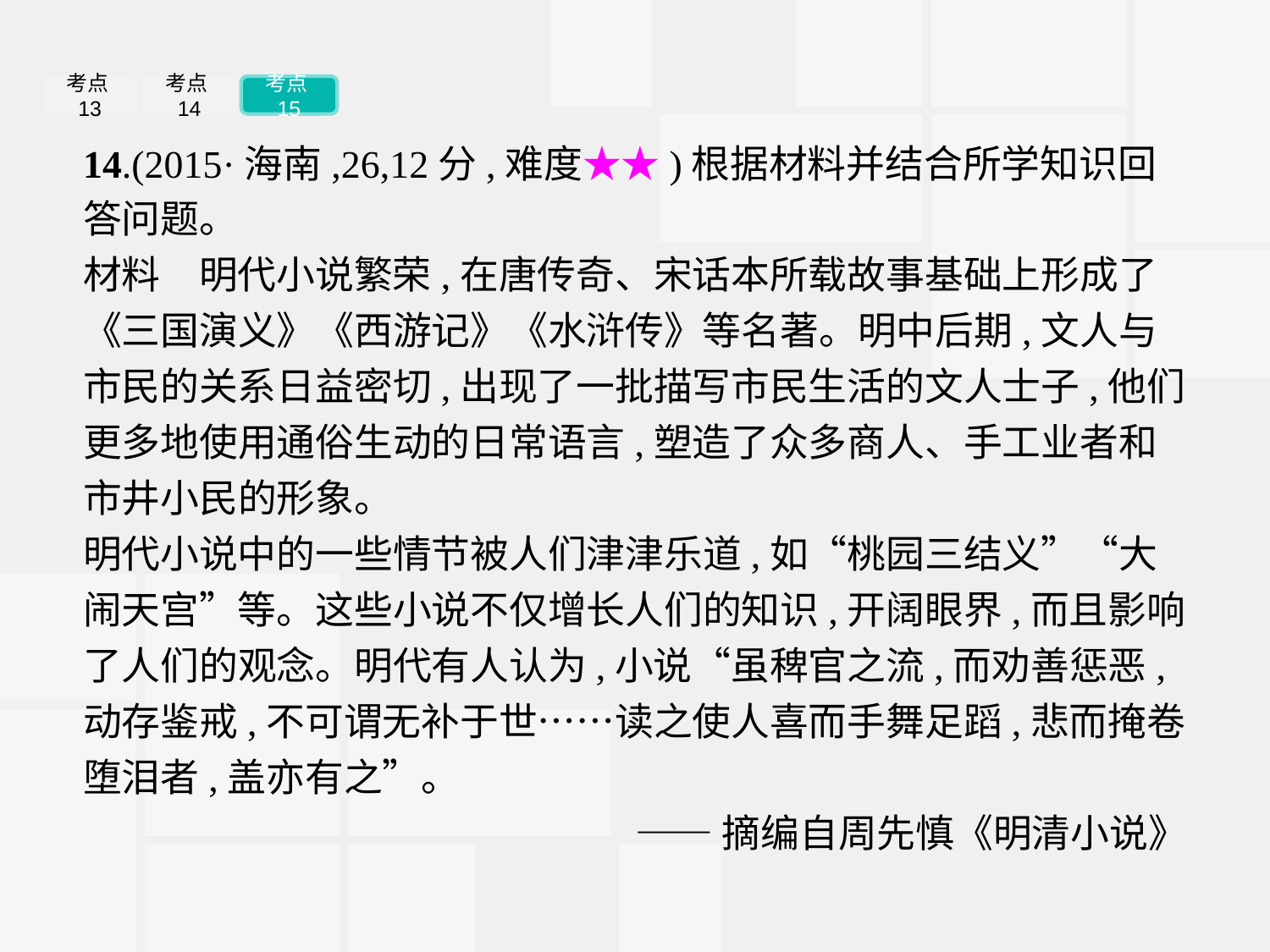

考点13
考点14
考点15
14.(2015·海南,26,12分,难度★★)根据材料并结合所学知识回答问题。
材料　明代小说繁荣,在唐传奇、宋话本所载故事基础上形成了《三国演义》《西游记》《水浒传》等名著。明中后期,文人与市民的关系日益密切,出现了一批描写市民生活的文人士子,他们更多地使用通俗生动的日常语言,塑造了众多商人、手工业者和市井小民的形象。
明代小说中的一些情节被人们津津乐道,如“桃园三结义”“大闹天宫”等。这些小说不仅增长人们的知识,开阔眼界,而且影响了人们的观念。明代有人认为,小说“虽稗官之流,而劝善惩恶,动存鉴戒,不可谓无补于世……读之使人喜而手舞足蹈,悲而掩卷堕泪者,盖亦有之”。
——摘编自周先慎《明清小说》